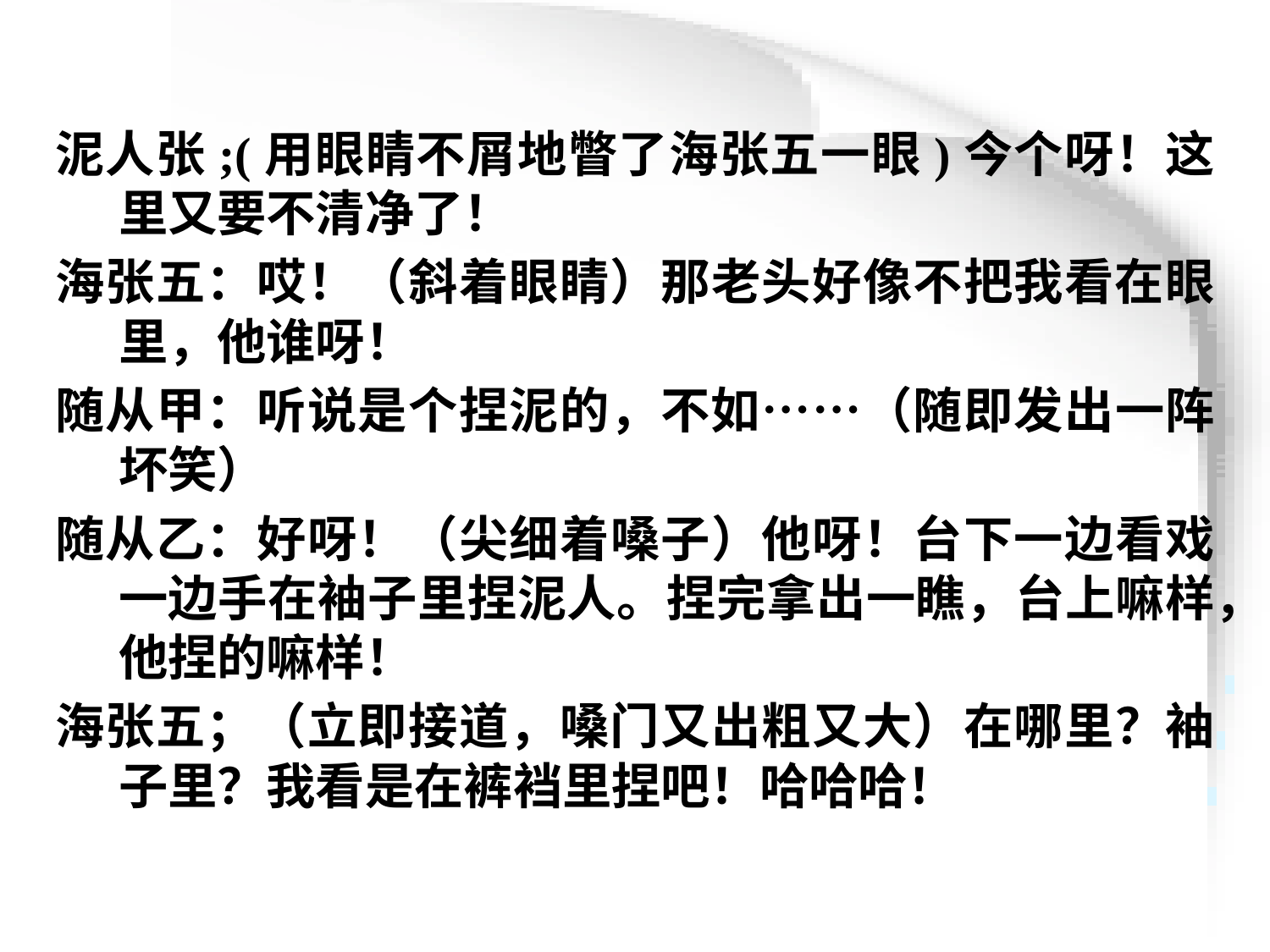

泥人张;(用眼睛不屑地瞥了海张五一眼)今个呀！这里又要不清净了！
海张五：哎！（斜着眼睛）那老头好像不把我看在眼里，他谁呀！
随从甲：听说是个捏泥的，不如……（随即发出一阵坏笑）
随从乙：好呀！（尖细着嗓子）他呀！台下一边看戏一边手在袖子里捏泥人。捏完拿出一瞧，台上嘛样，他捏的嘛样！
海张五；（立即接道，嗓门又出粗又大）在哪里？袖子里？我看是在裤裆里捏吧！哈哈哈！